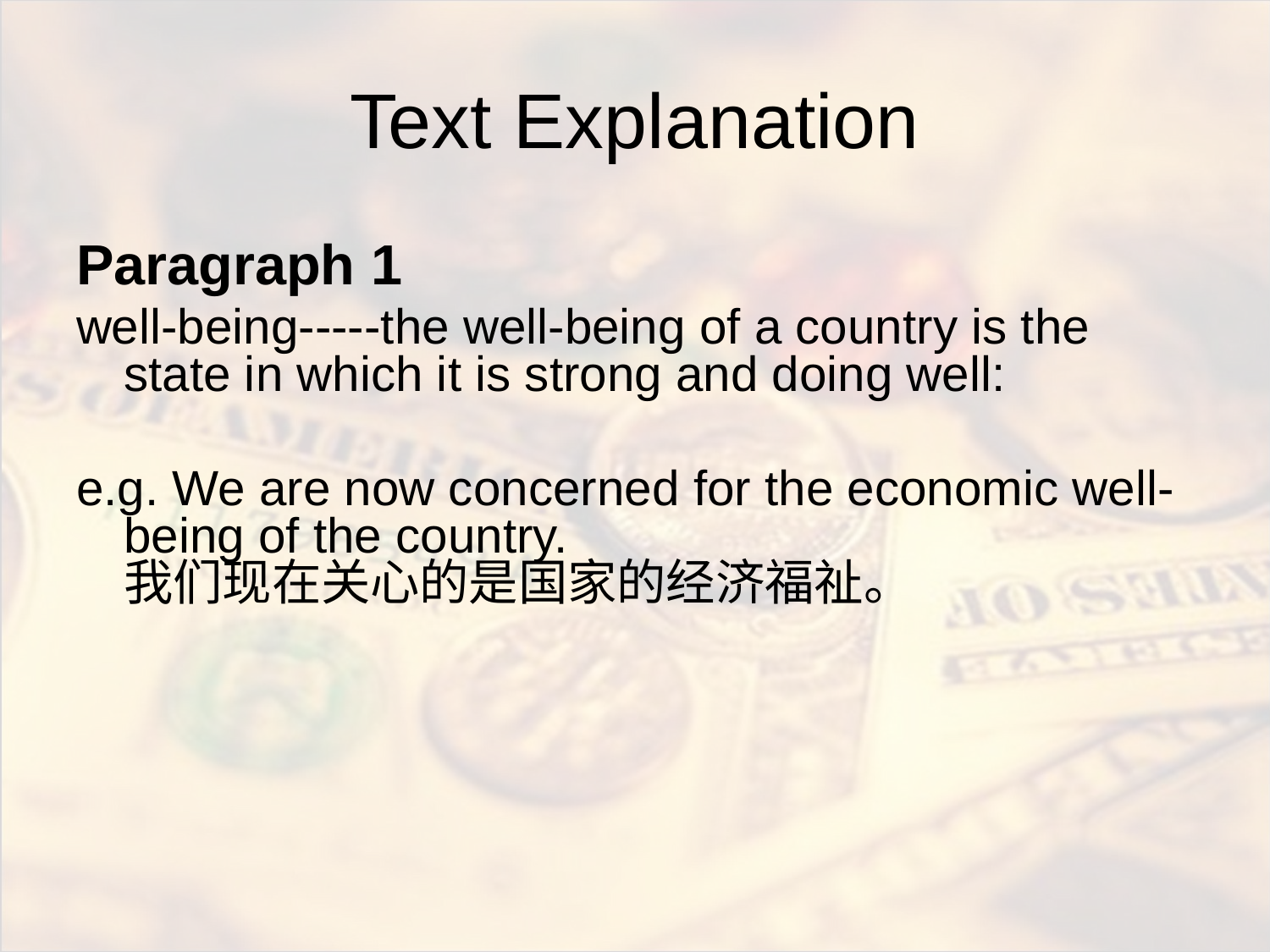

# Text Explanation
Paragraph 1
well-being-----the well-being of a country is the state in which it is strong and doing well:

e.g. We are now concerned for the economic well-being of the country.
我们现在关心的是国家的经济福祉。